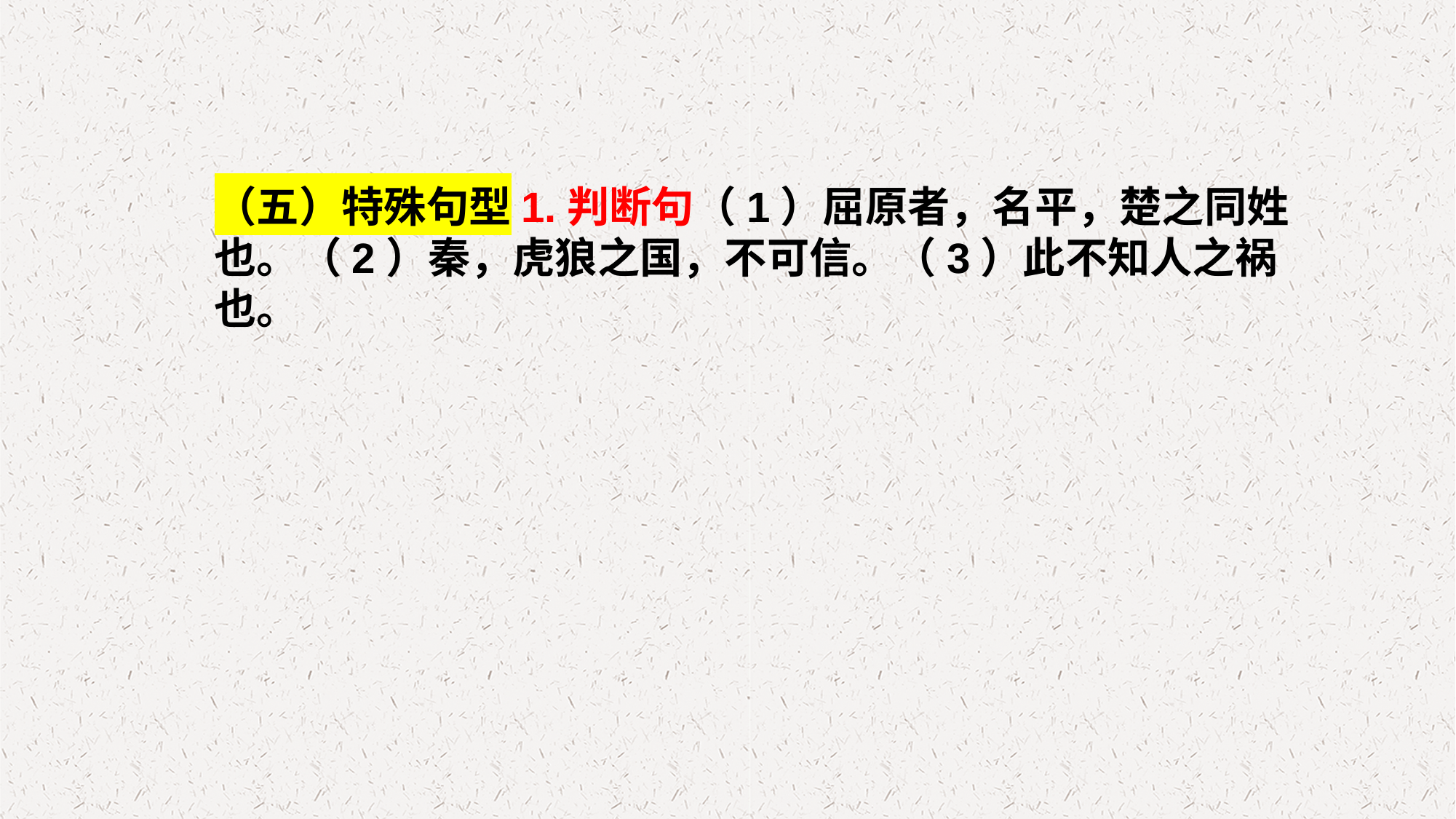

（五）特殊句型1.判断句（1）屈原者，名平，楚之同姓也。（2）秦，虎狼之国，不可信。（3）此不知人之祸也。